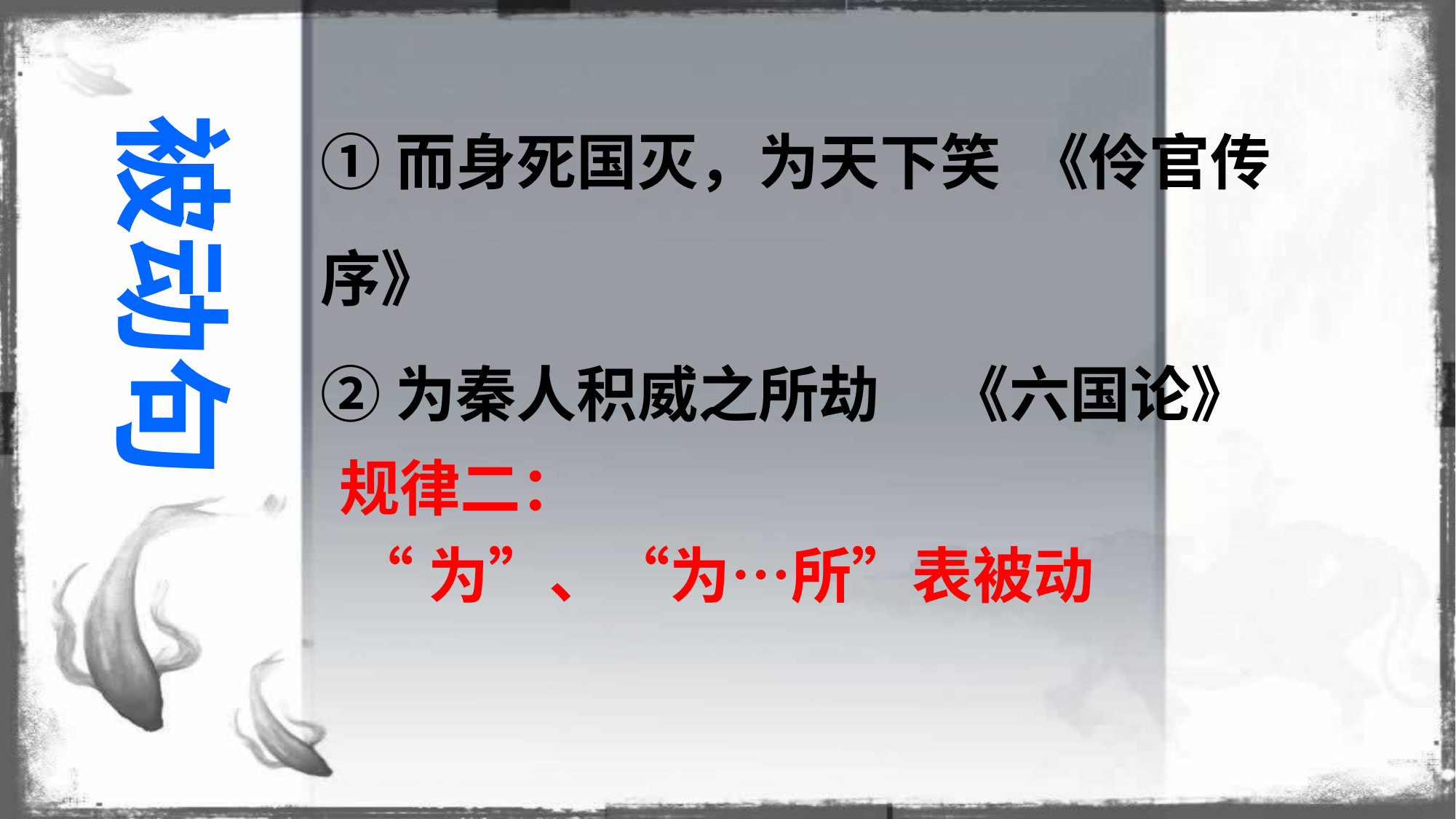

①而身死国灭，为天下笑  《伶官传序》
②为秦人积威之所劫     《六国论》
被动句
规律二：
 “为”、“为…所”表被动